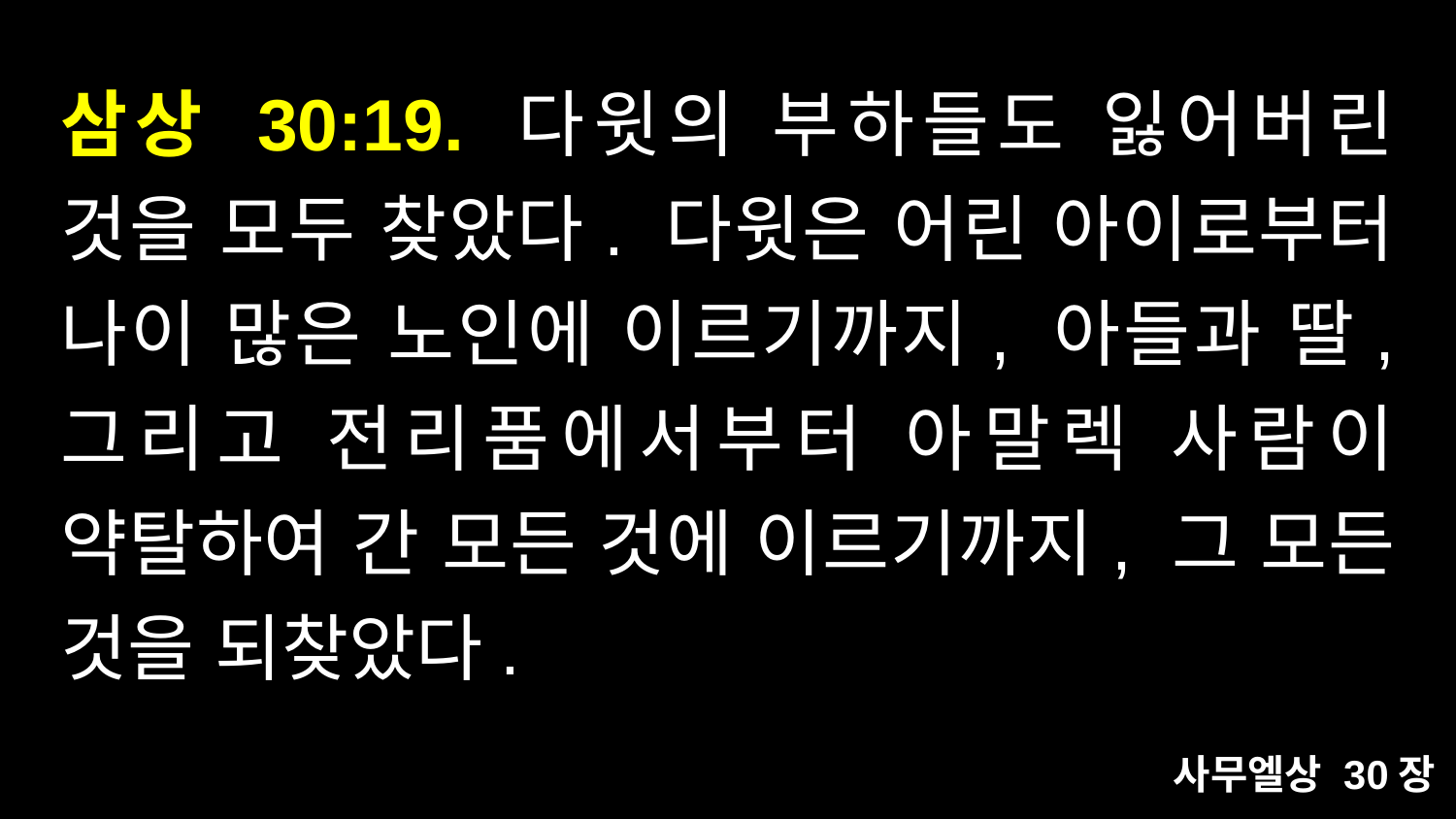

# 삼상 30:19. 다윗의 부하들도 잃어버린 것을 모두 찾았다. 다윗은 어린 아이로부터 나이 많은 노인에 이르기까지, 아들과 딸, 그리고 전리품에서부터 아말렉 사람이 약탈하여 간 모든 것에 이르기까지, 그 모든 것을 되찾았다.
사무엘상 30장